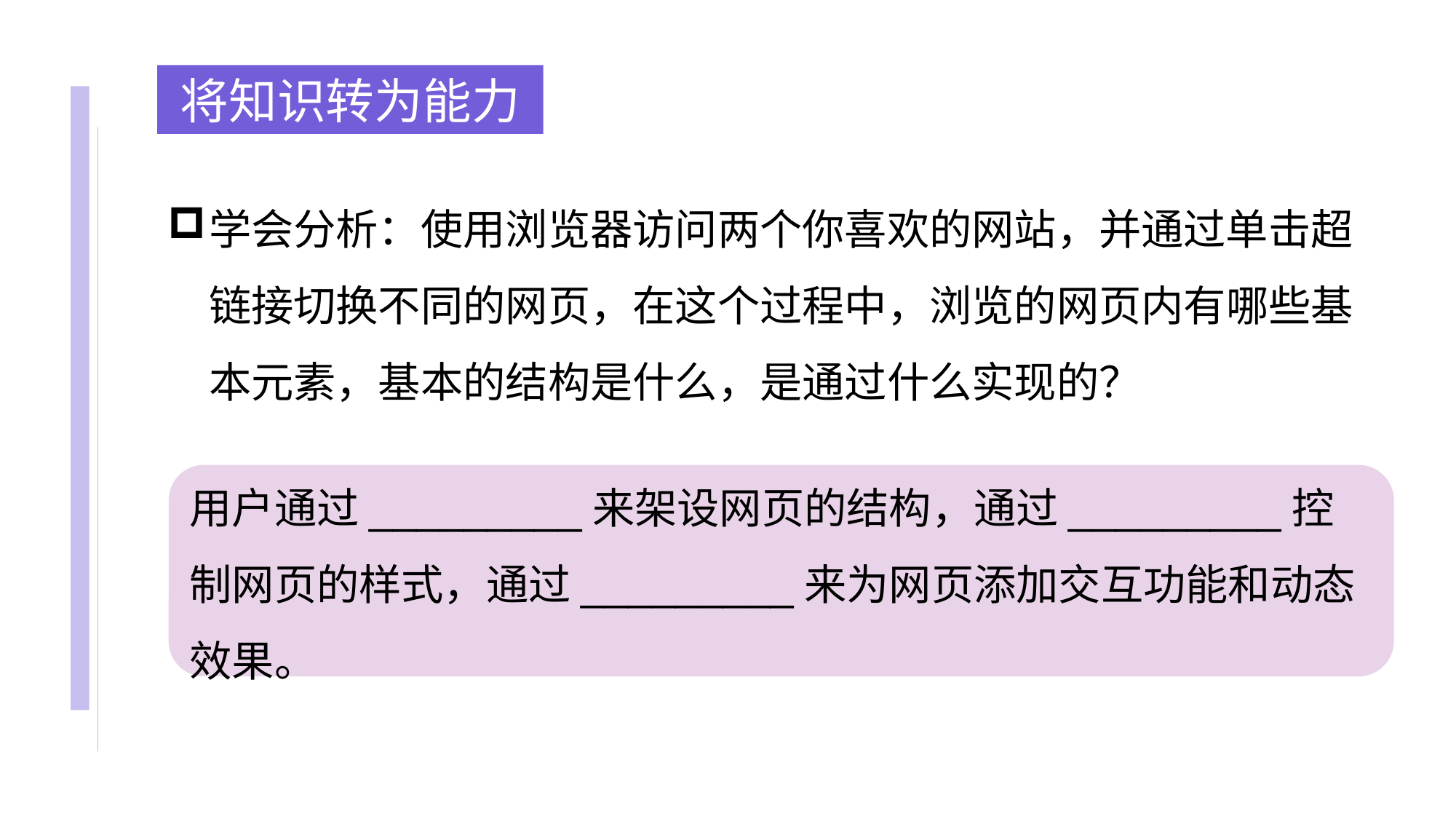

将知识转为能力

学会分析：使用浏览器访问两个你喜欢的网站，并通过单击超链接切换不同的网页，在这个过程中，浏览的网页内有哪些基本元素，基本的结构是什么，是通过什么实现的？

用户通过_________来架设网页的结构，通过_________控制网页的样式，通过_________来为网页添加交互功能和动态效果。